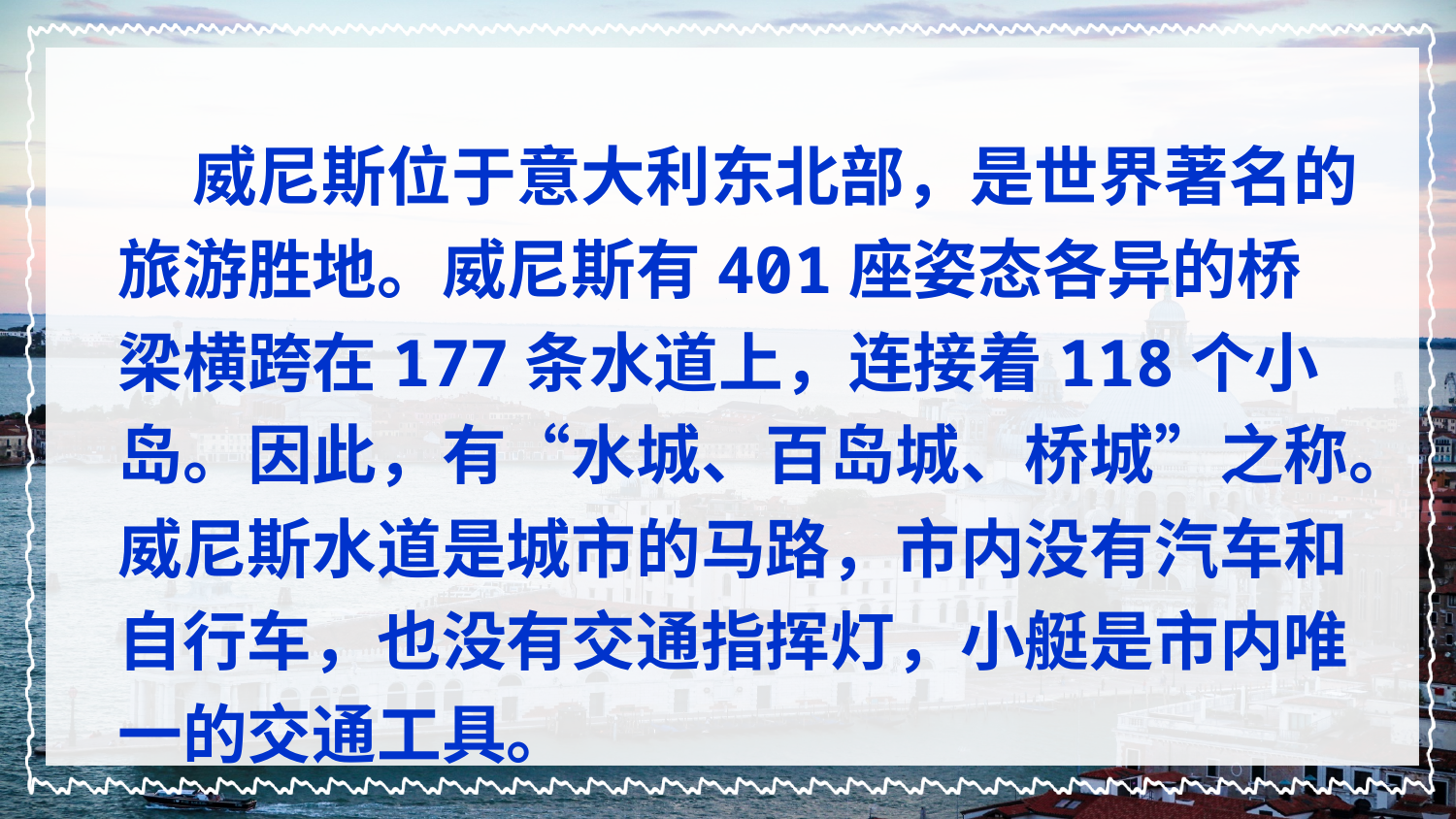

威尼斯位于意大利东北部，是世界著名的旅游胜地。威尼斯有401座姿态各异的桥梁横跨在177条水道上，连接着118个小岛。因此，有“水城、百岛城、桥城”之称。威尼斯水道是城市的马路，市内没有汽车和自行车，也没有交通指挥灯，小艇是市内唯一的交通工具。